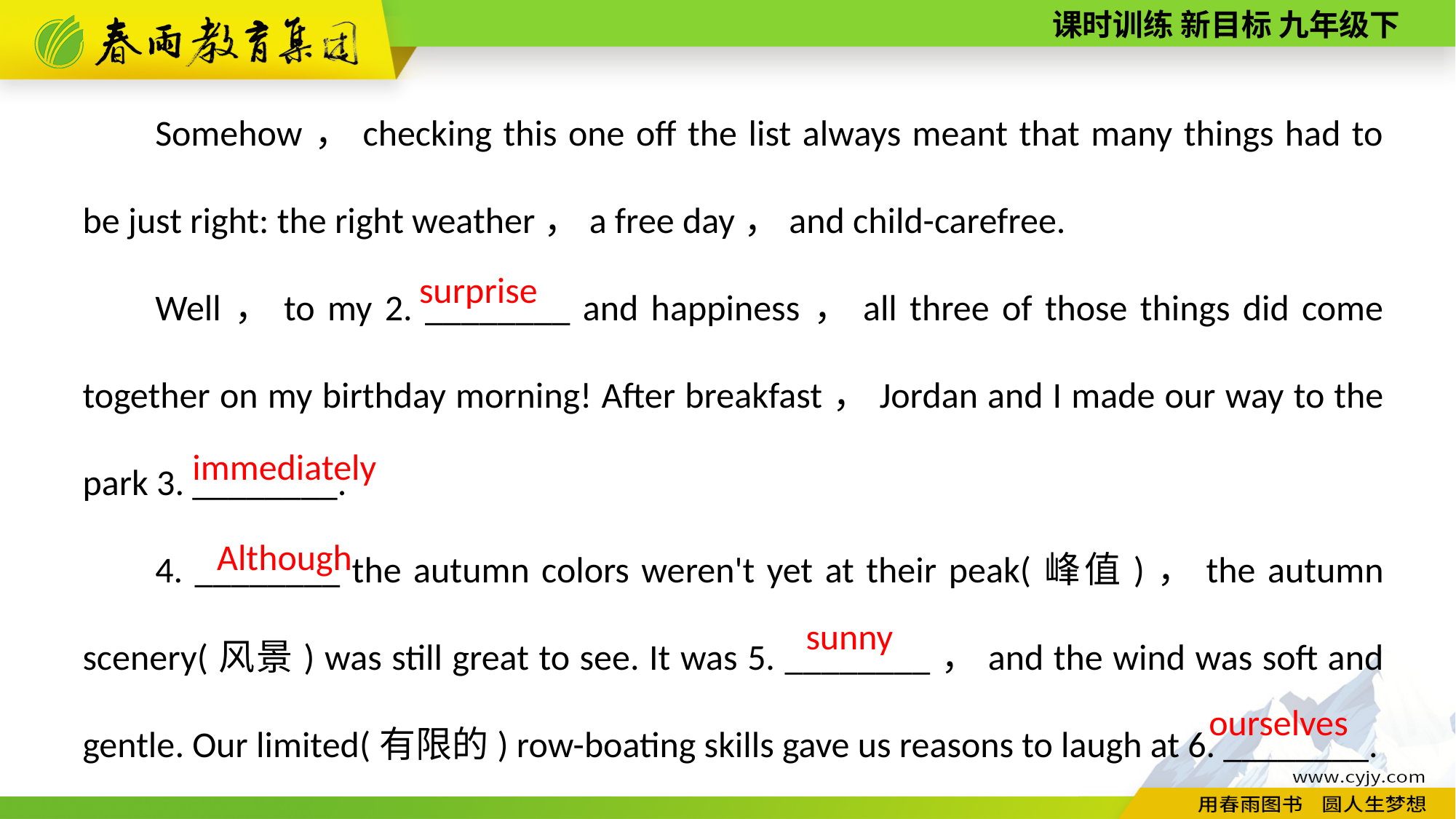

Somehow，checking this one off the list always meant that many things had to be just right: the right weather，a free day，and child-care­free.
Well，to my 2. ________ and happiness，all three of those things did come together on my birthday morning! After breakfast，Jordan and I made our way to the park 3. ________.
4. ________ the autumn colors weren't yet at their peak(峰值)，the autumn scenery(风景) was still great to see. It was 5. ________，and the wind was soft and gentle. Our limited(有限的) row-­boating skills gave us reasons to laugh at 6. ________.
surprise
immediately
Although
sunny
ourselves